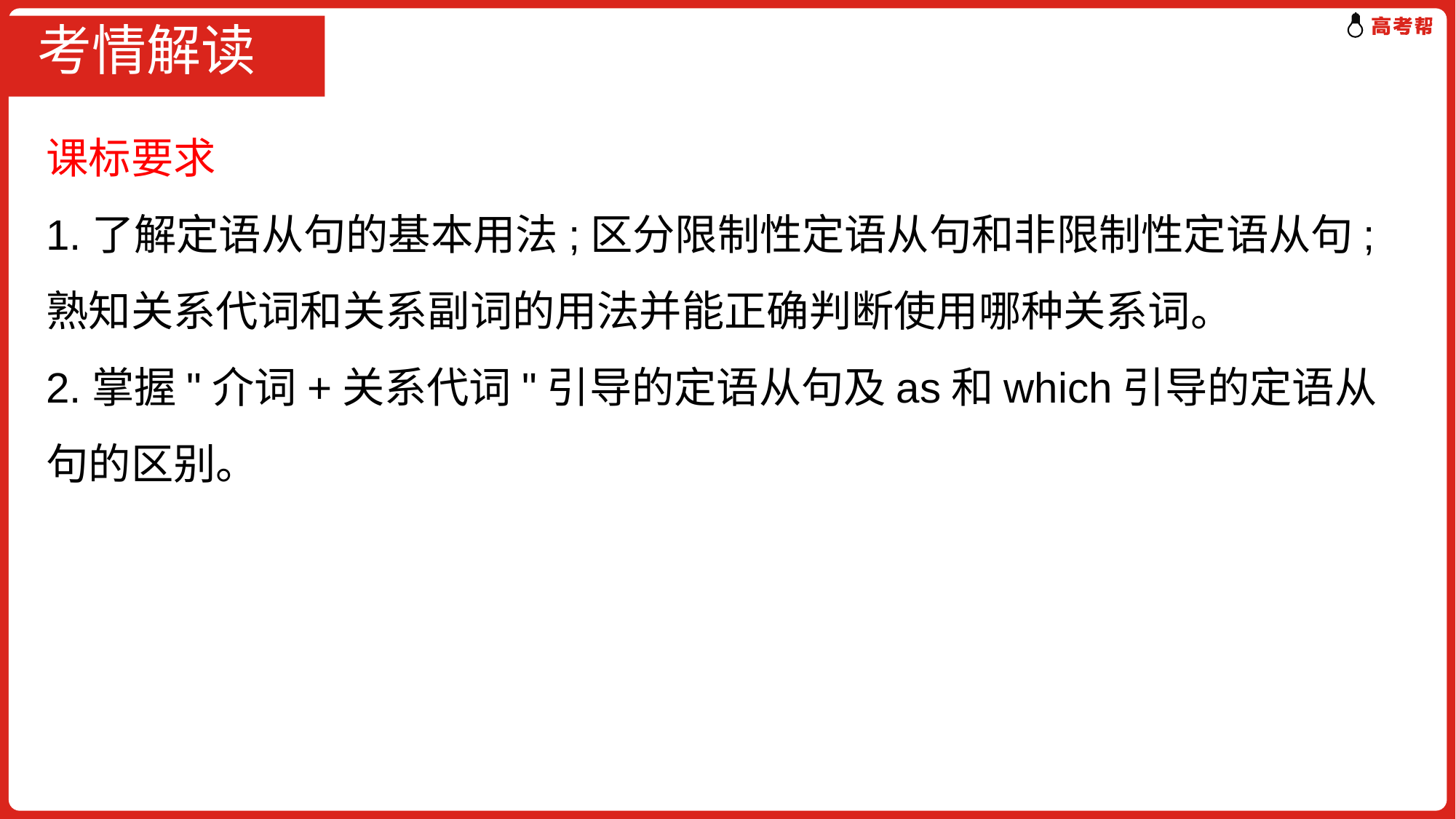

# 考情解读
课标要求
1.了解定语从句的基本用法;区分限制性定语从句和非限制性定语从句;熟知关系代词和关系副词的用法并能正确判断使用哪种关系词。
2.掌握"介词+关系代词"引导的定语从句及as和which引导的定语从句的区别。